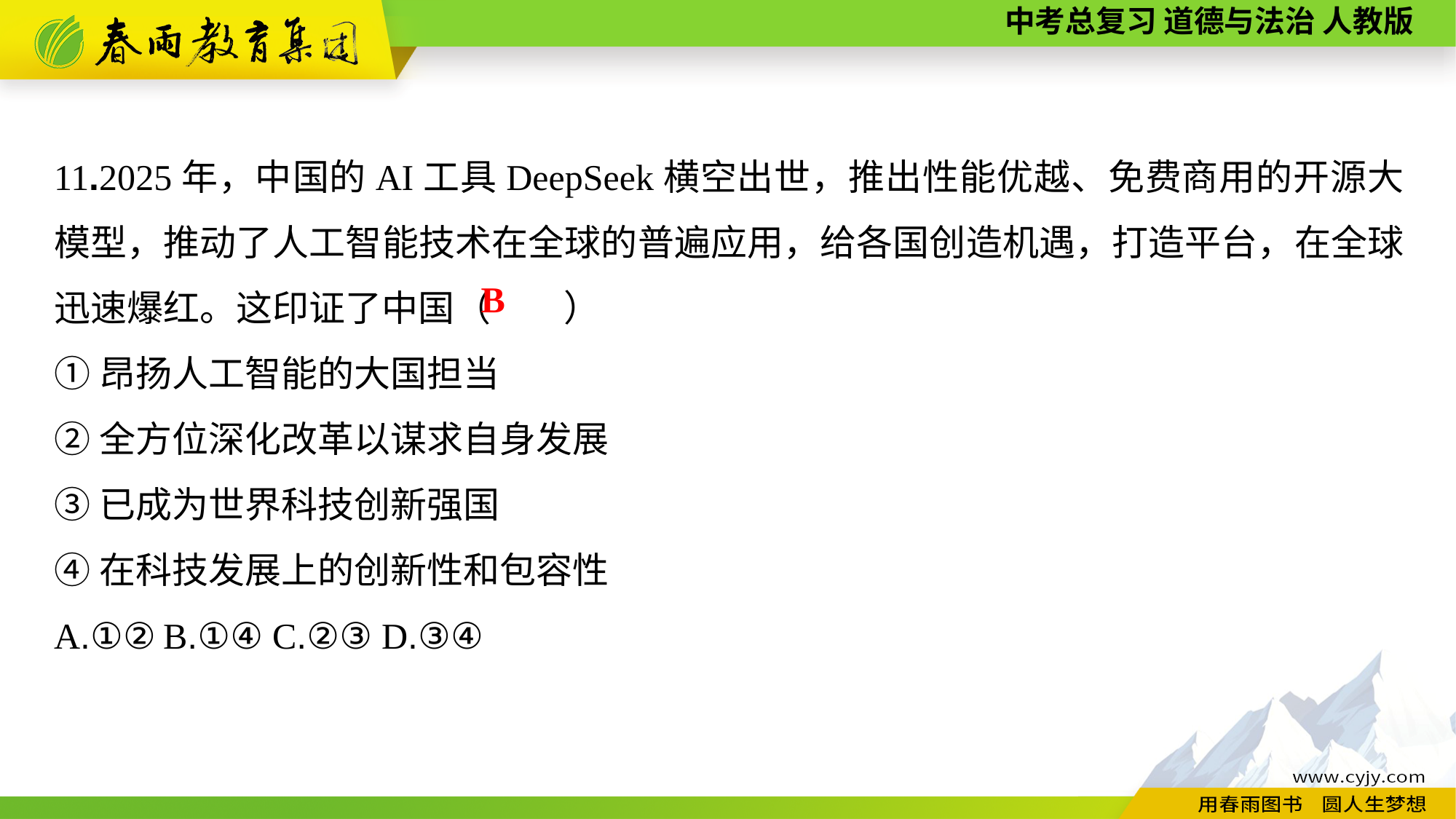

11.2025年，中国的AI工具DeepSeek横空出世，推出性能优越、免费商用的开源大模型，推动了人工智能技术在全球的普遍应用，给各国创造机遇，打造平台，在全球迅速爆红。这印证了中国（　　）
①昂扬人工智能的大国担当
②全方位深化改革以谋求自身发展
③已成为世界科技创新强国
④在科技发展上的创新性和包容性
A.①②	B.①④	C.②③	D.③④
B